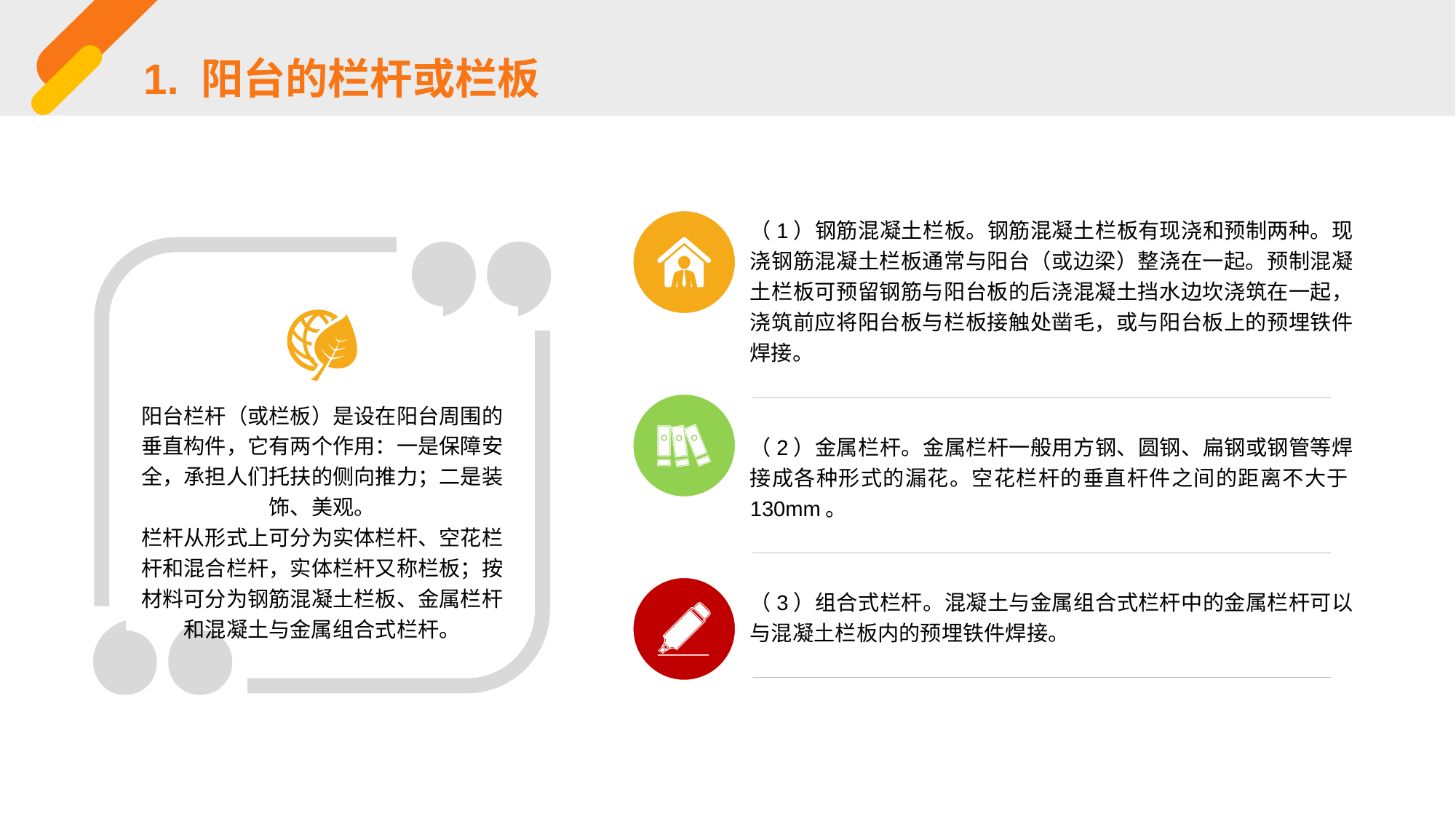

1. 阳台的栏杆或栏板
（1）钢筋混凝土栏板。钢筋混凝土栏板有现浇和预制两种。现浇钢筋混凝土栏板通常与阳台（或边梁）整浇在一起。预制混凝土栏板可预留钢筋与阳台板的后浇混凝土挡水边坎浇筑在一起，浇筑前应将阳台板与栏板接触处凿毛，或与阳台板上的预埋铁件焊接。

阳台栏杆（或栏板）是设在阳台周围的垂直构件，它有两个作用：一是保障安全，承担人们托扶的侧向推力；二是装饰、美观。
栏杆从形式上可分为实体栏杆、空花栏杆和混合栏杆，实体栏杆又称栏板；按材料可分为钢筋混凝土栏板、金属栏杆和混凝土与金属组合式栏杆。

（2）金属栏杆。金属栏杆一般用方钢、圆钢、扁钢或钢管等焊接成各种形式的漏花。空花栏杆的垂直杆件之间的距离不大于130mm。

（3）组合式栏杆。混凝土与金属组合式栏杆中的金属栏杆可以与混凝土栏板内的预埋铁件焊接。